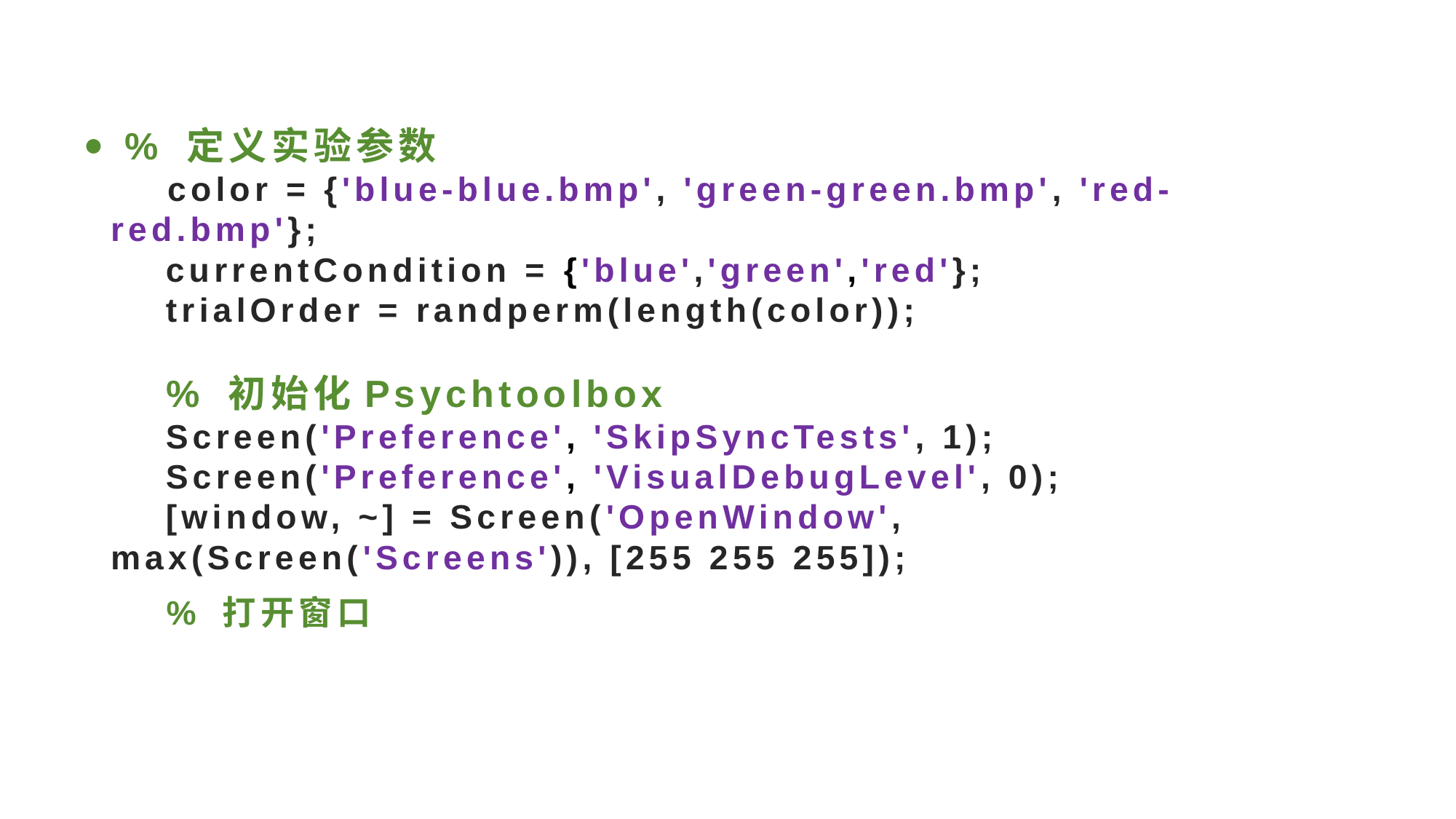

#
 % 定义实验参数
    color = {'blue-blue.bmp', 'green-green.bmp', 'red-red.bmp'};
    currentCondition = {'blue','green','red'};
    trialOrder = randperm(length(color));
    % 初始化Psychtoolbox
    Screen('Preference', 'SkipSyncTests', 1);
    Screen('Preference', 'VisualDebugLevel', 0);
    [window, ~] = Screen('OpenWindow', max(Screen('Screens')), [255 255 255]);
      % 打开窗口